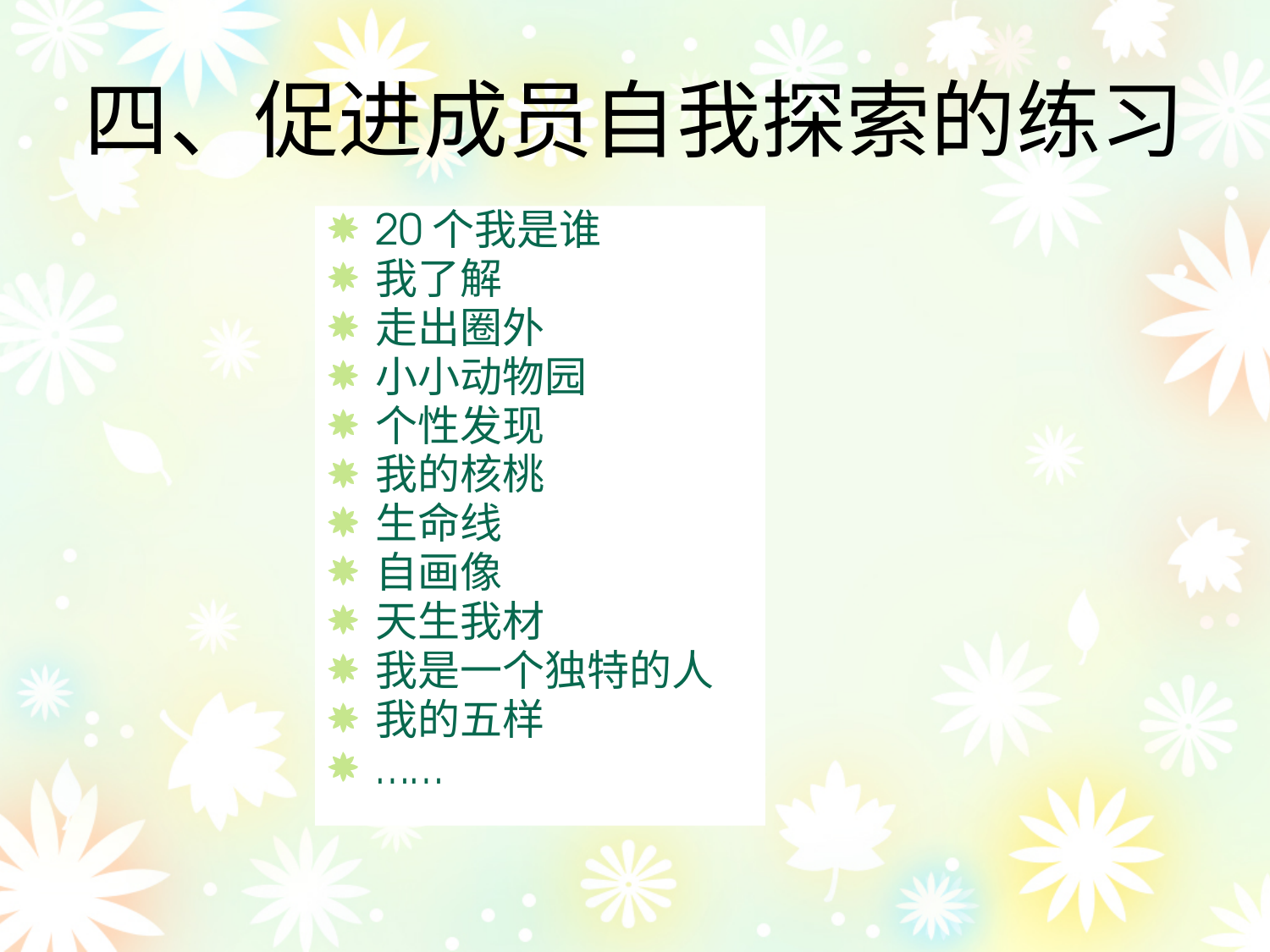

四、促进成员自我探索的练习
20个我是谁
我了解
走出圈外
小小动物园
个性发现
我的核桃
生命线
自画像
天生我材
我是一个独特的人
我的五样
……